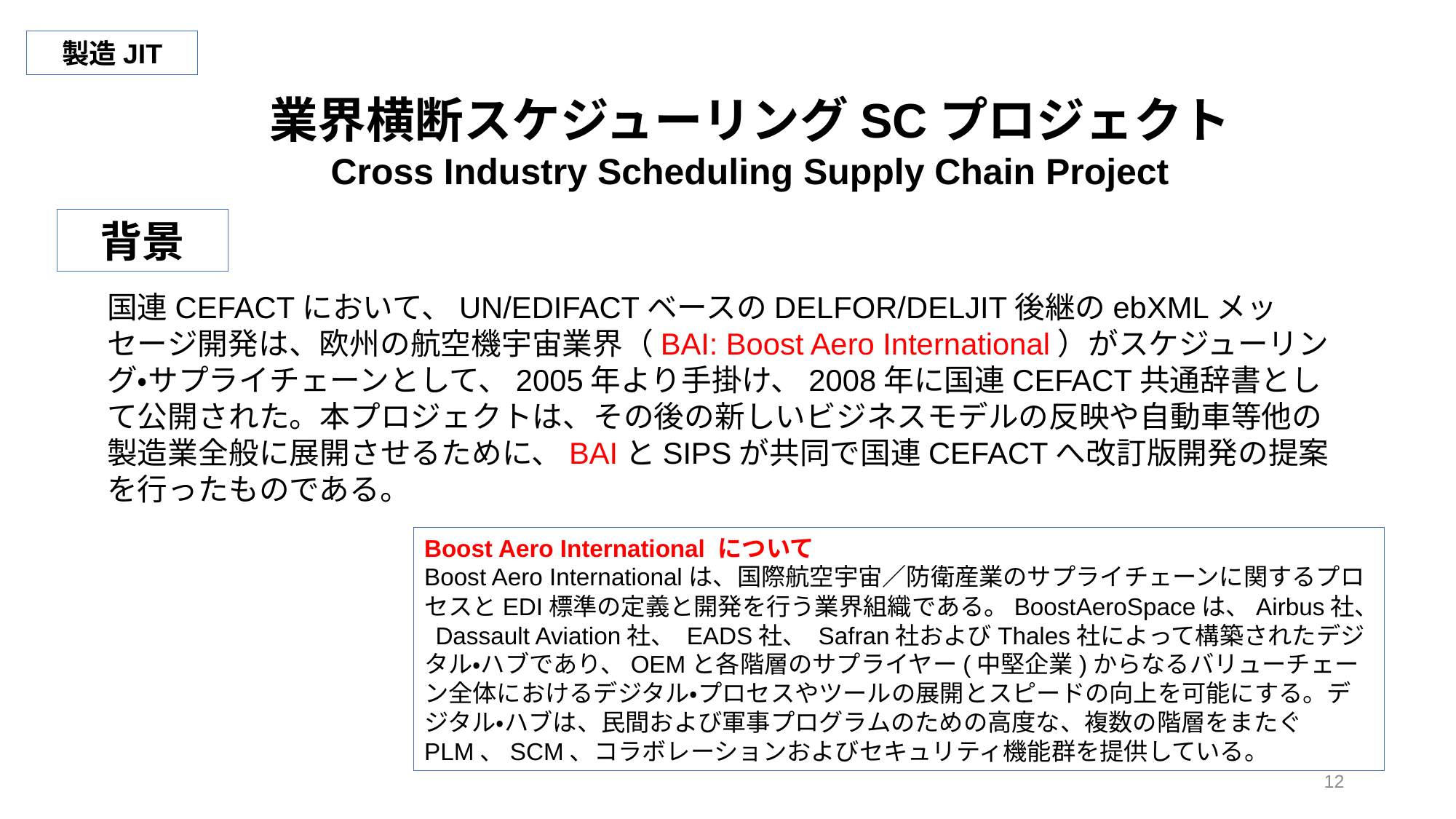

製造JIT
業界横断スケジューリングSCプロジェクト
Cross Industry Scheduling Supply Chain Project
背景
国連CEFACTにおいて、UN/EDIFACTベースのDELFOR/DELJIT後継のebXMLメッセージ開発は、欧州の航空機宇宙業界（BAI: Boost Aero International）がスケジューリング・サプライチェーンとして、2005年より手掛け、2008年に国連CEFACT共通辞書として公開された。本プロジェクトは、その後の新しいビジネスモデルの反映や自動車等他の製造業全般に展開させるために、BAIとSIPSが共同で国連CEFACTへ改訂版開発の提案を行ったものである。
Boost Aero International について
Boost Aero Internationalは、国際航空宇宙／防衛産業のサプライチェーンに関するプロセスとEDI標準の定義と開発を行う業界組織である。BoostAeroSpaceは、Airbus社、 Dassault Aviation社、 EADS社、 Safran社およびThales社によって構築されたデジタル・ハブであり、OEMと各階層のサプライヤー(中堅企業)からなるバリューチェーン全体におけるデジタル・プロセスやツールの展開とスピードの向上を可能にする。デジタル・ハブは、民間および軍事プログラムのための高度な、複数の階層をまたぐPLM、SCM、コラボレーションおよびセキュリティ機能群を提供している。
12